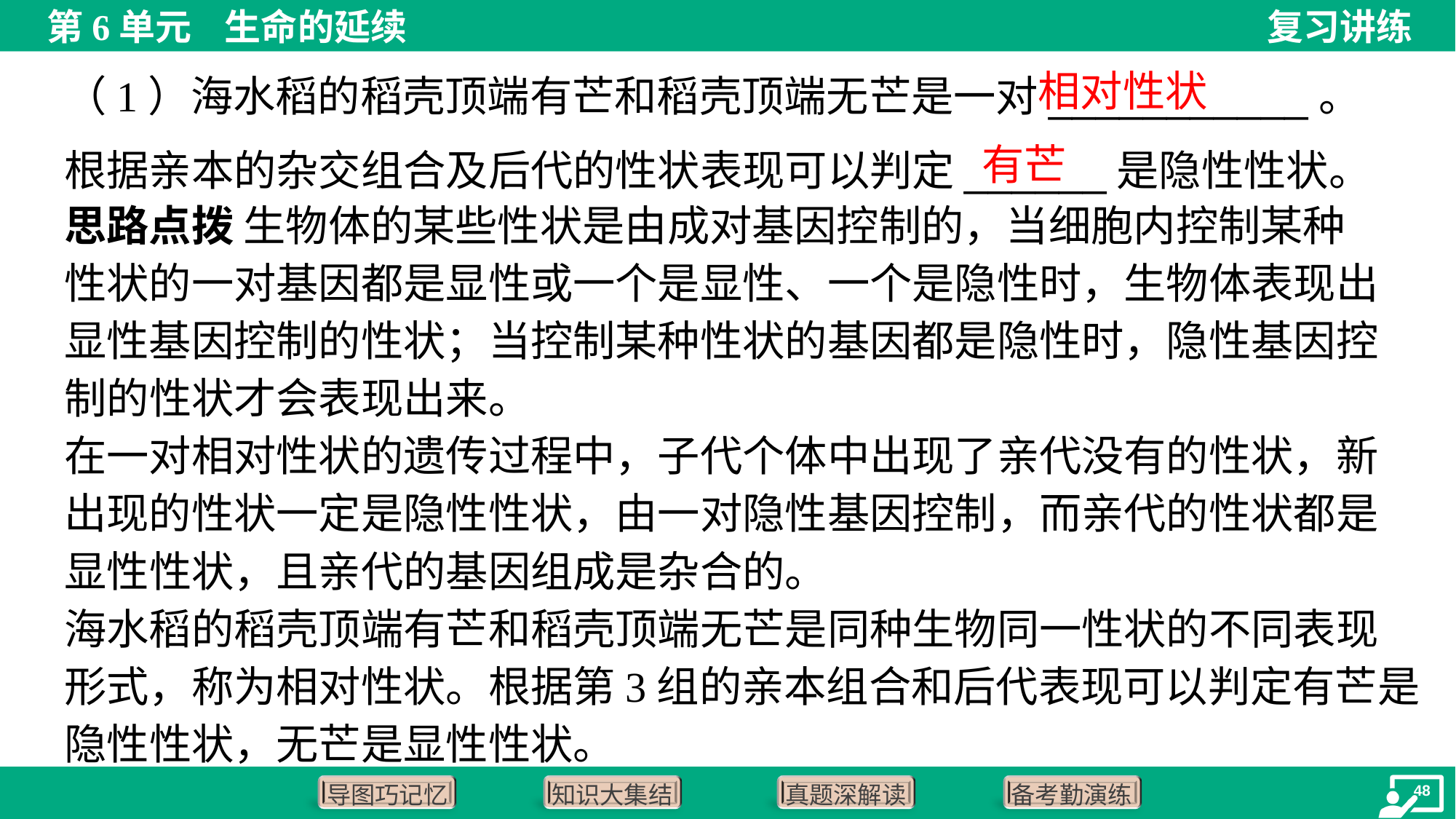

（1）海水稻的稻壳顶端有芒和稻壳顶端无芒是一对___________。
根据亲本的杂交组合及后代的性状表现可以判定______是隐性性状。
相对性状
有芒
思路点拨 生物体的某些性状是由成对基因控制的，当细胞内控制某种
性状的一对基因都是显性或一个是显性、一个是隐性时，生物体表现出
显性基因控制的性状；当控制某种性状的基因都是隐性时，隐性基因控
制的性状才会表现出来。
在一对相对性状的遗传过程中，子代个体中出现了亲代没有的性状，新
出现的性状一定是隐性性状，由一对隐性基因控制，而亲代的性状都是
显性性状，且亲代的基因组成是杂合的。
海水稻的稻壳顶端有芒和稻壳顶端无芒是同种生物同一性状的不同表现
形式，称为相对性状。根据第3组的亲本组合和后代表现可以判定有芒是
隐性性状，无芒是显性性状。